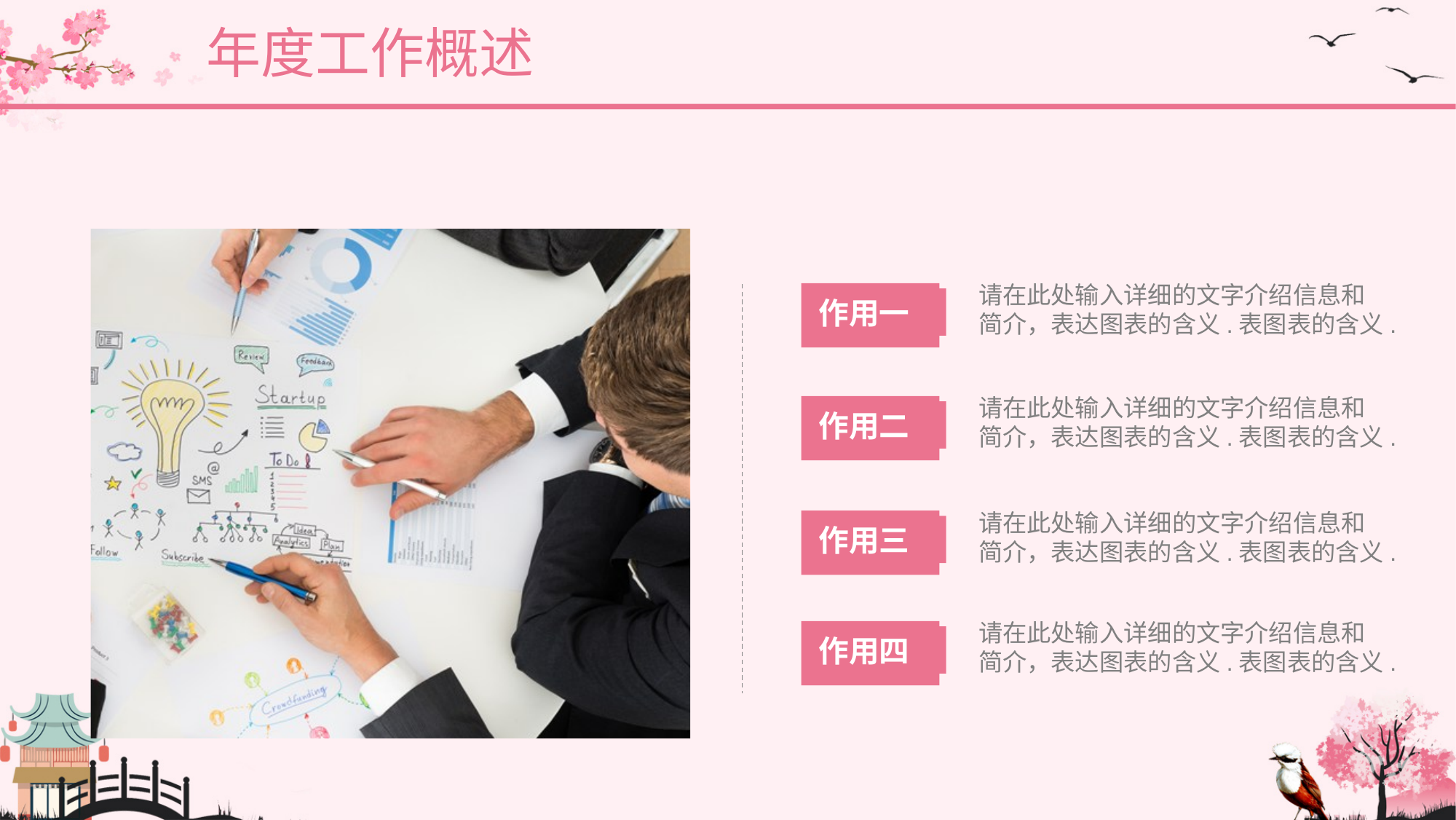

年度工作概述

请在此处输入详细的文字介绍信息和简介，表达图表的含义.表图表的含义.

作用一
请在此处输入详细的文字介绍信息和简介，表达图表的含义.表图表的含义.

作用二
请在此处输入详细的文字介绍信息和简介，表达图表的含义.表图表的含义.

作用三
请在此处输入详细的文字介绍信息和简介，表达图表的含义.表图表的含义.

作用四